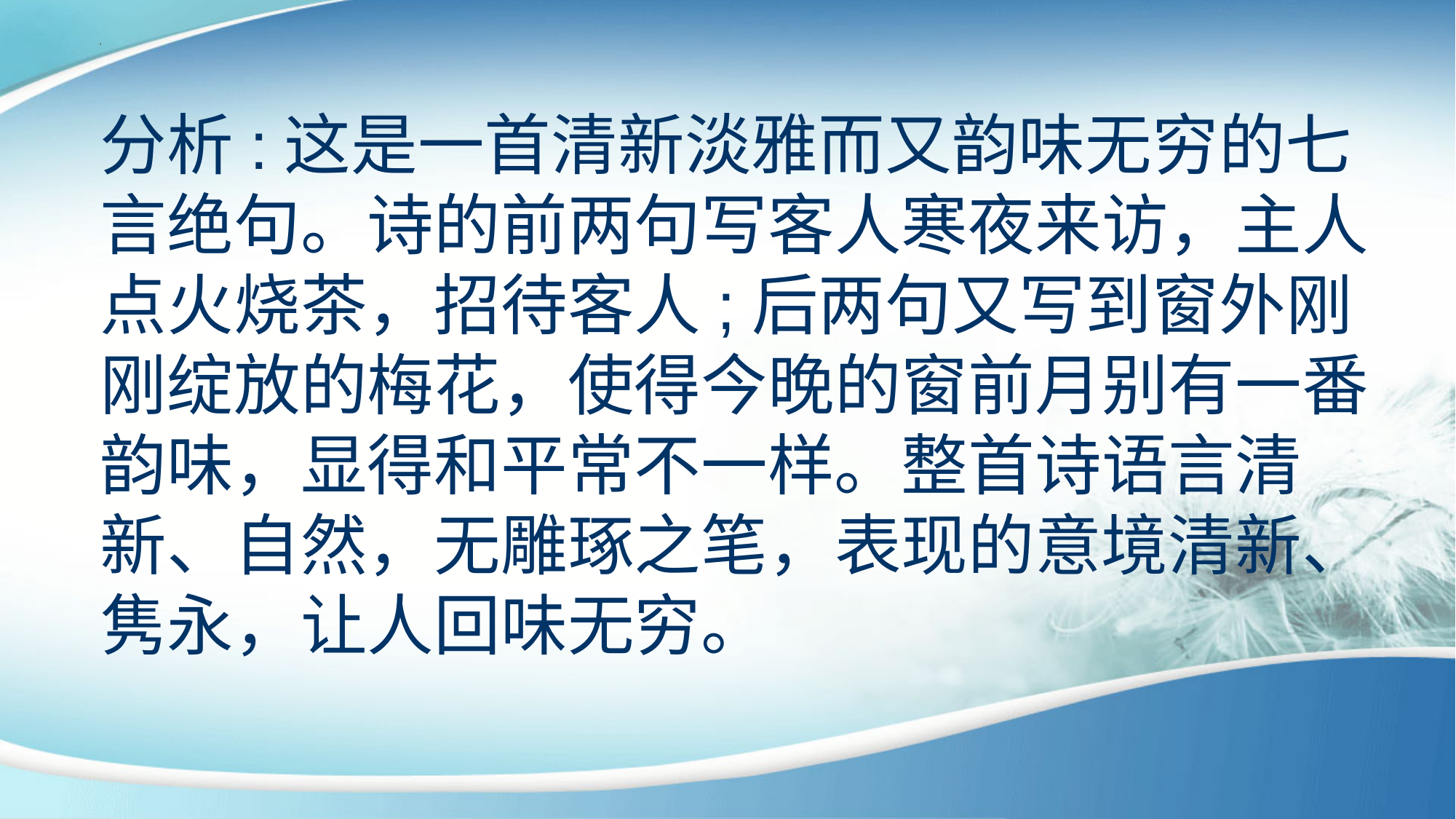

分析:这是一首清新淡雅而又韵味无穷的七言绝句。诗的前两句写客人寒夜来访，主人点火烧茶，招待客人;后两句又写到窗外刚刚绽放的梅花，使得今晚的窗前月别有一番韵味，显得和平常不一样。整首诗语言清新、自然，无雕琢之笔，表现的意境清新、隽永，让人回味无穷。